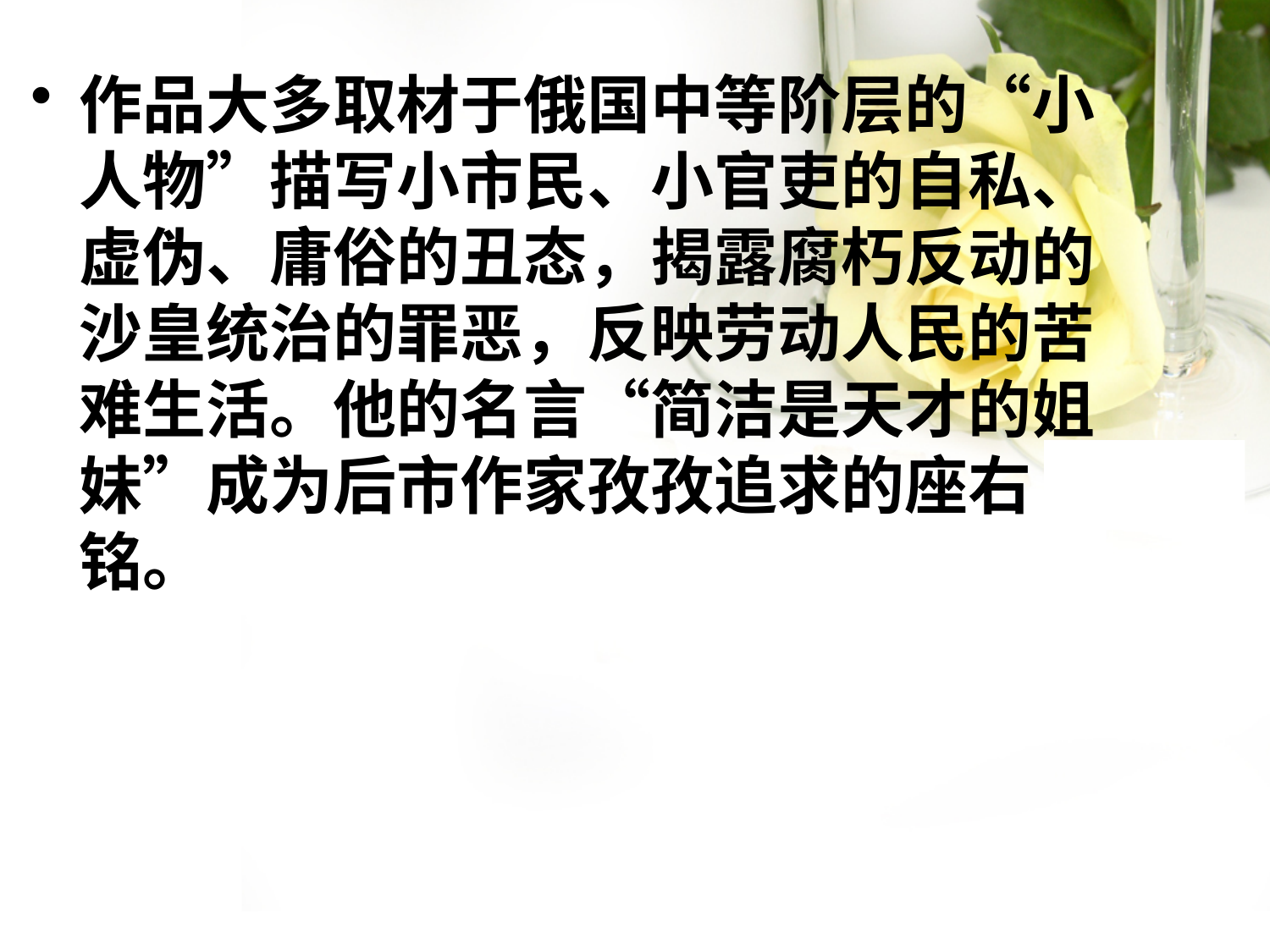

作品大多取材于俄国中等阶层的“小人物”描写小市民、小官吏的自私、虚伪、庸俗的丑态，揭露腐朽反动的沙皇统治的罪恶，反映劳动人民的苦难生活。他的名言“简洁是天才的姐妹”成为后市作家孜孜追求的座右铭。